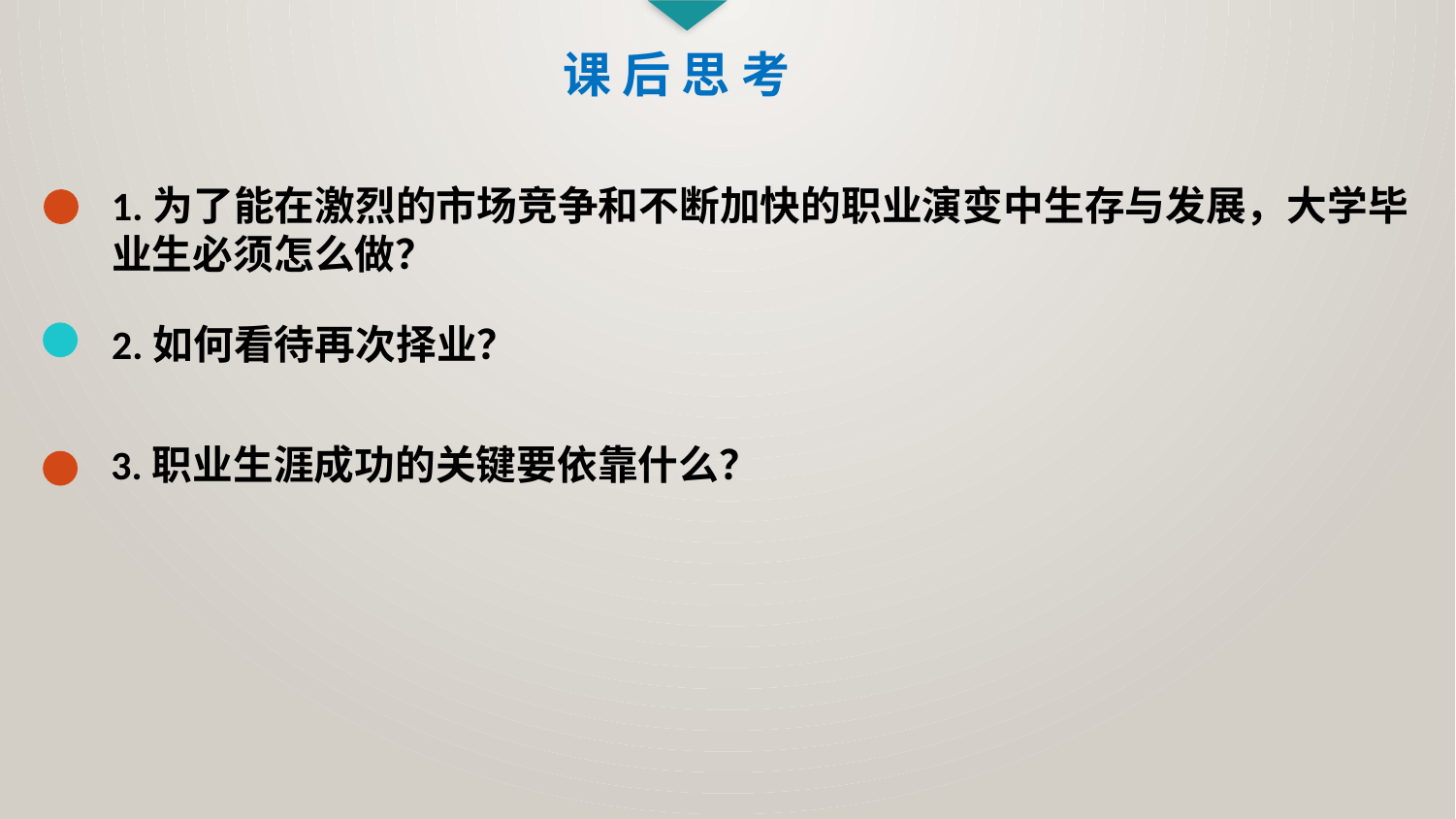

课 后 思 考
1.为了能在激烈的市场竞争和不断加快的职业演变中生存与发展，大学毕业生必须怎么做？

2.如何看待再次择业？

3.职业生涯成功的关键要依靠什么？

82